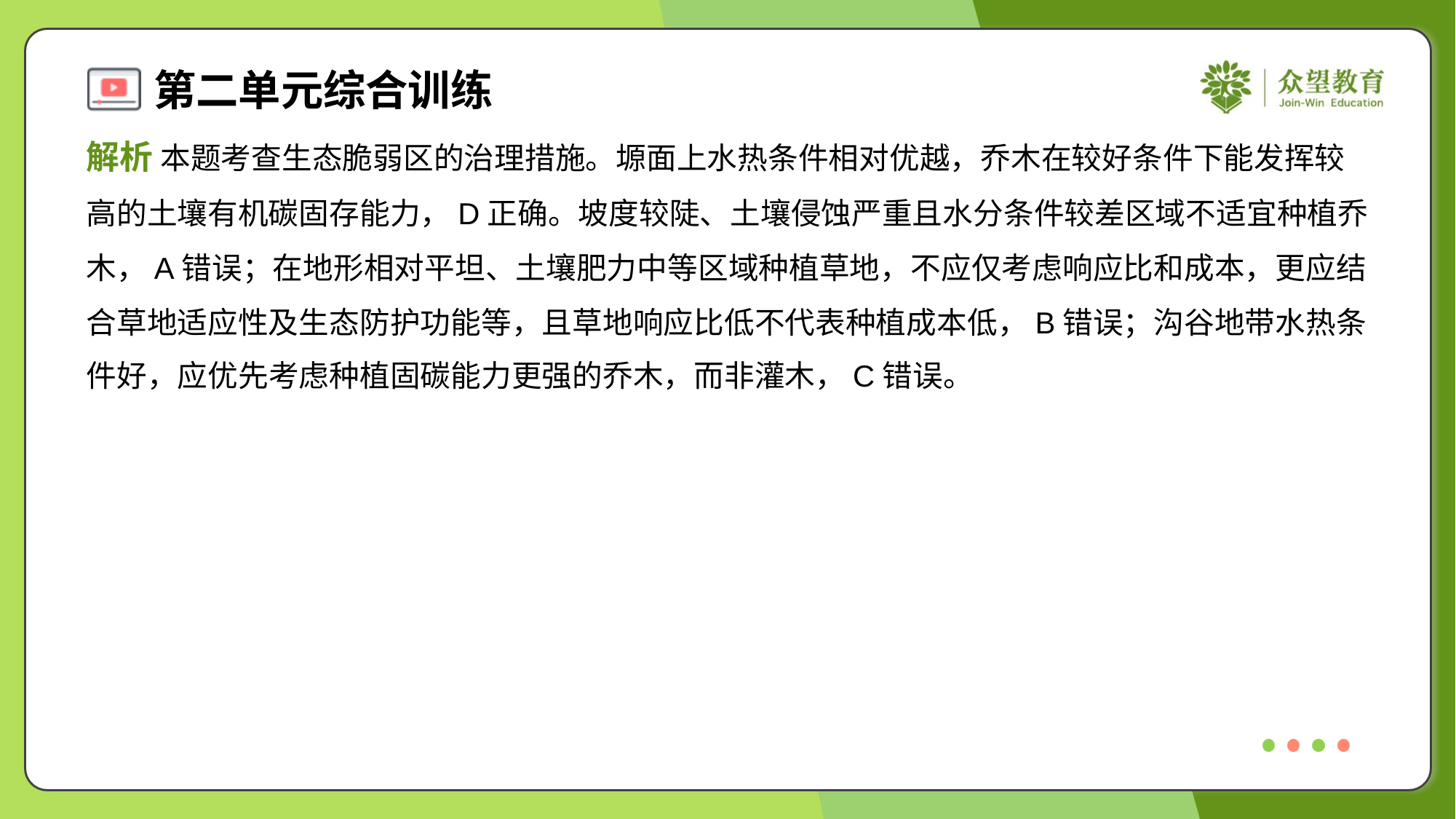

解析 本题考查生态脆弱区的治理措施。塬面上水热条件相对优越，乔木在较好条件下能发挥较
高的土壤有机碳固存能力，D正确。坡度较陡、土壤侵蚀严重且水分条件较差区域不适宜种植乔
木，A错误；在地形相对平坦、土壤肥力中等区域种植草地，不应仅考虑响应比和成本，更应结
合草地适应性及生态防护功能等，且草地响应比低不代表种植成本低，B错误；沟谷地带水热条
件好，应优先考虑种植固碳能力更强的乔木，而非灌木，C错误。